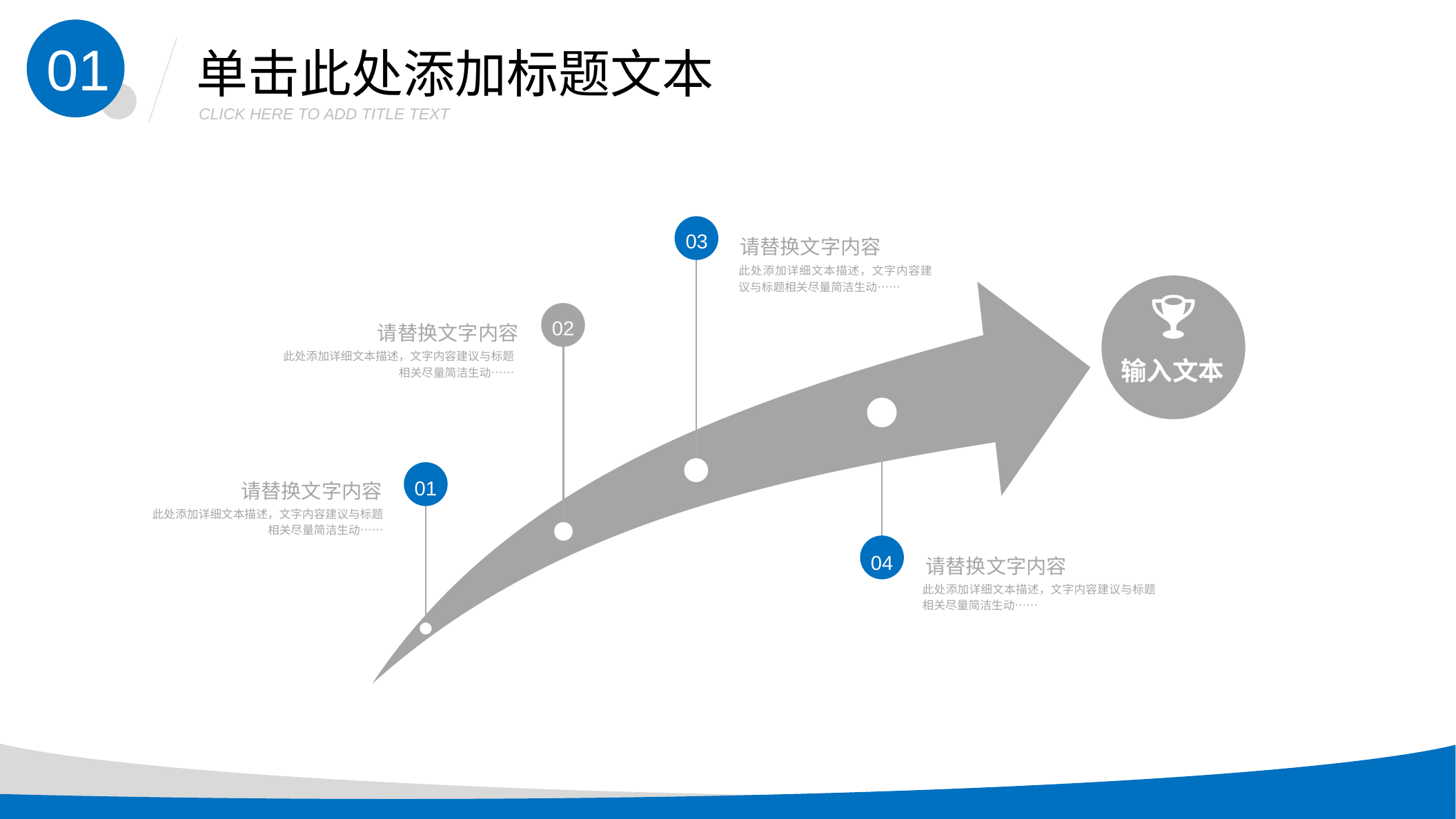

01
单击此处添加标题文本
CLICK HERE TO ADD TITLE TEXT

03
请替换文字内容

此处添加详细文本描述，文字内容建议与标题相关尽量简洁生动……

02
请替换文字内容

输入文本
此处添加详细文本描述，文字内容建议与标题相关尽量简洁生动……

01
请替换文字内容

此处添加详细文本描述，文字内容建议与标题相关尽量简洁生动……

04
请替换文字内容
此处添加详细文本描述，文字内容建议与标题相关尽量简洁生动……